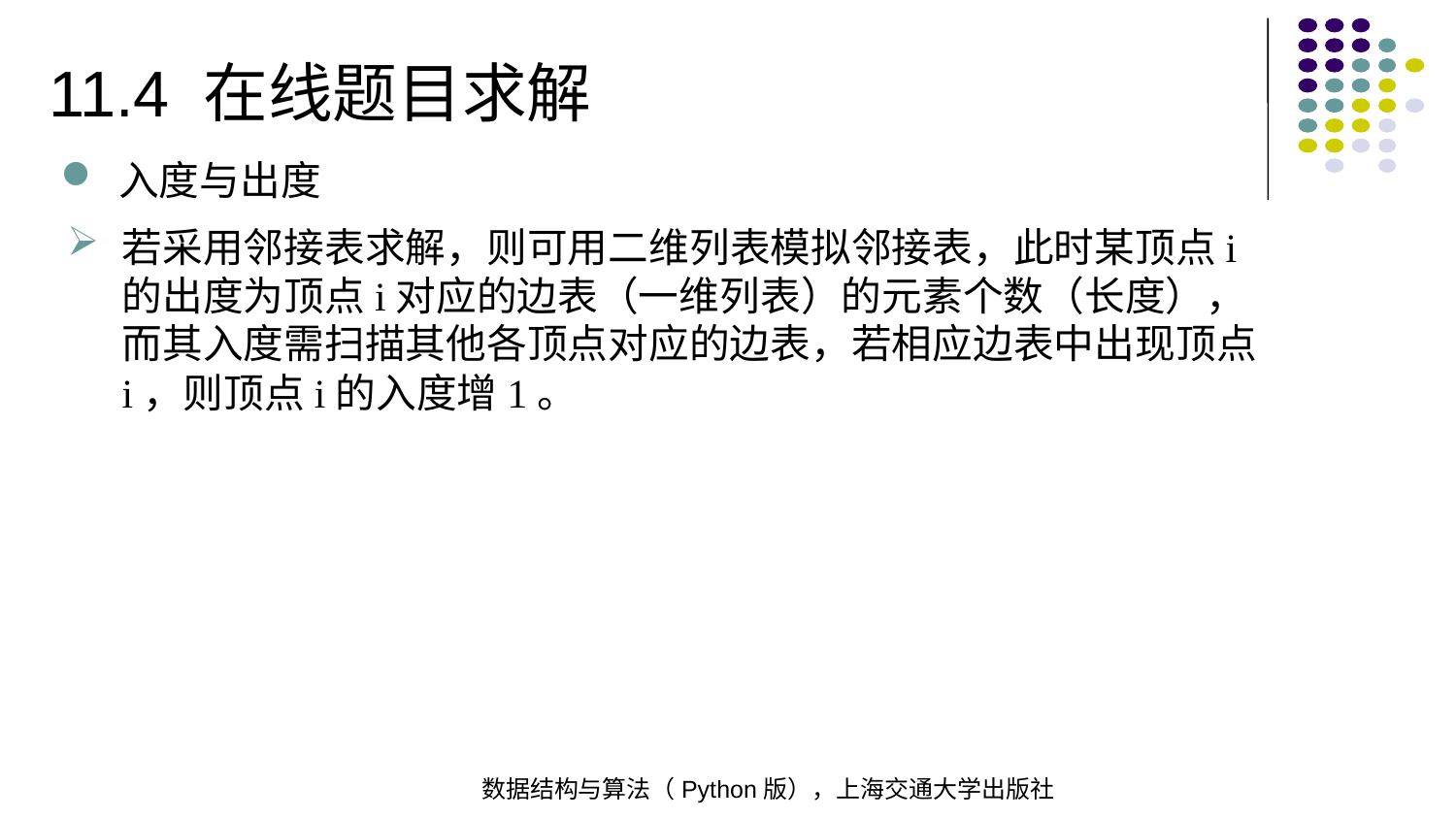

11.4 在线题目求解
入度与出度
若采用邻接表求解，则可用二维列表模拟邻接表，此时某顶点i的出度为顶点i对应的边表（一维列表）的元素个数（长度），而其入度需扫描其他各顶点对应的边表，若相应边表中出现顶点i，则顶点i的入度增1。